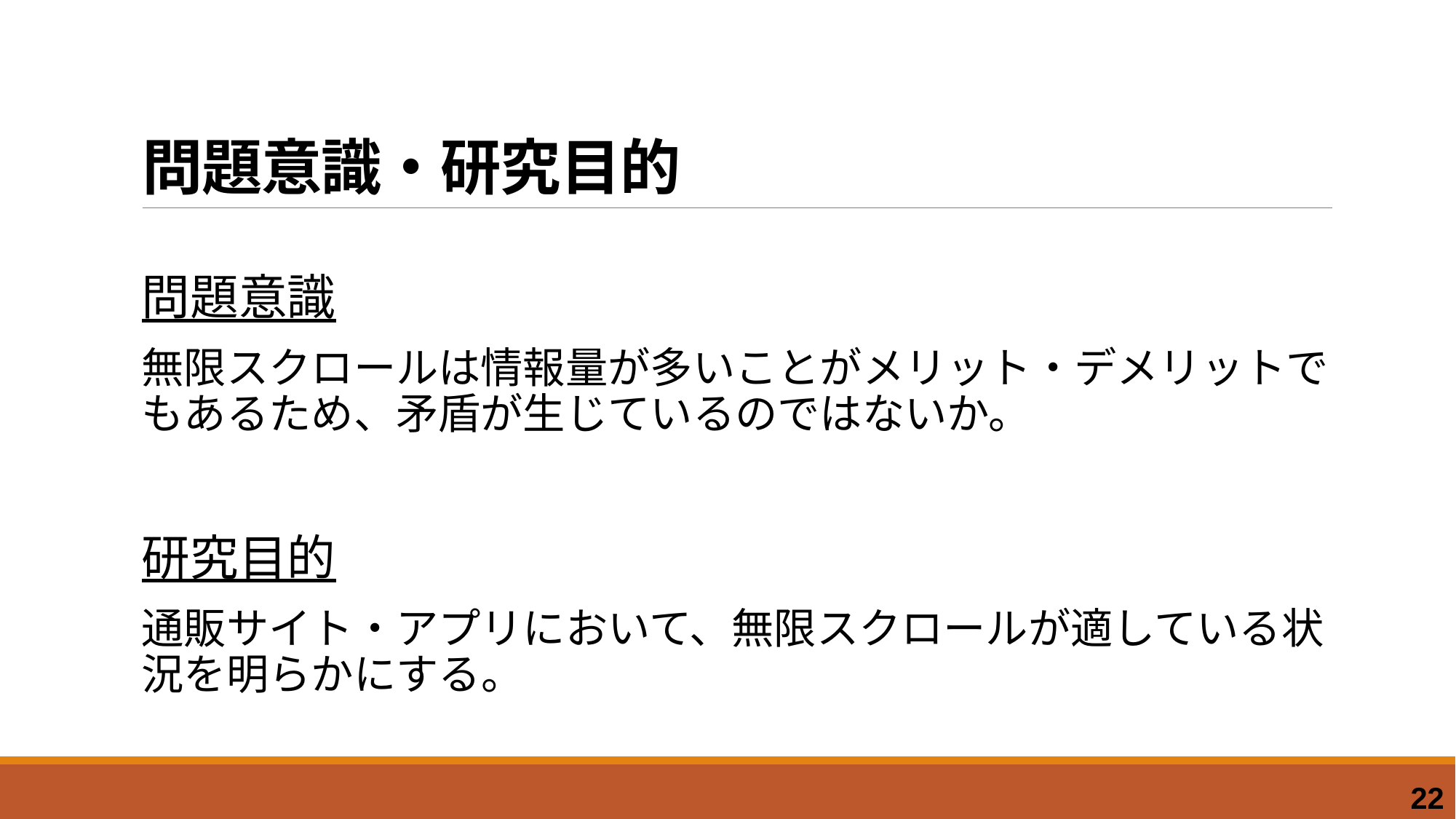

# 問題意識・研究目的
問題意識
無限スクロールは情報量が多いことがメリット・デメリットでもあるため、矛盾が生じているのではないか。

研究目的
通販サイト・アプリにおいて、無限スクロールが適している状況を明らかにする。

22